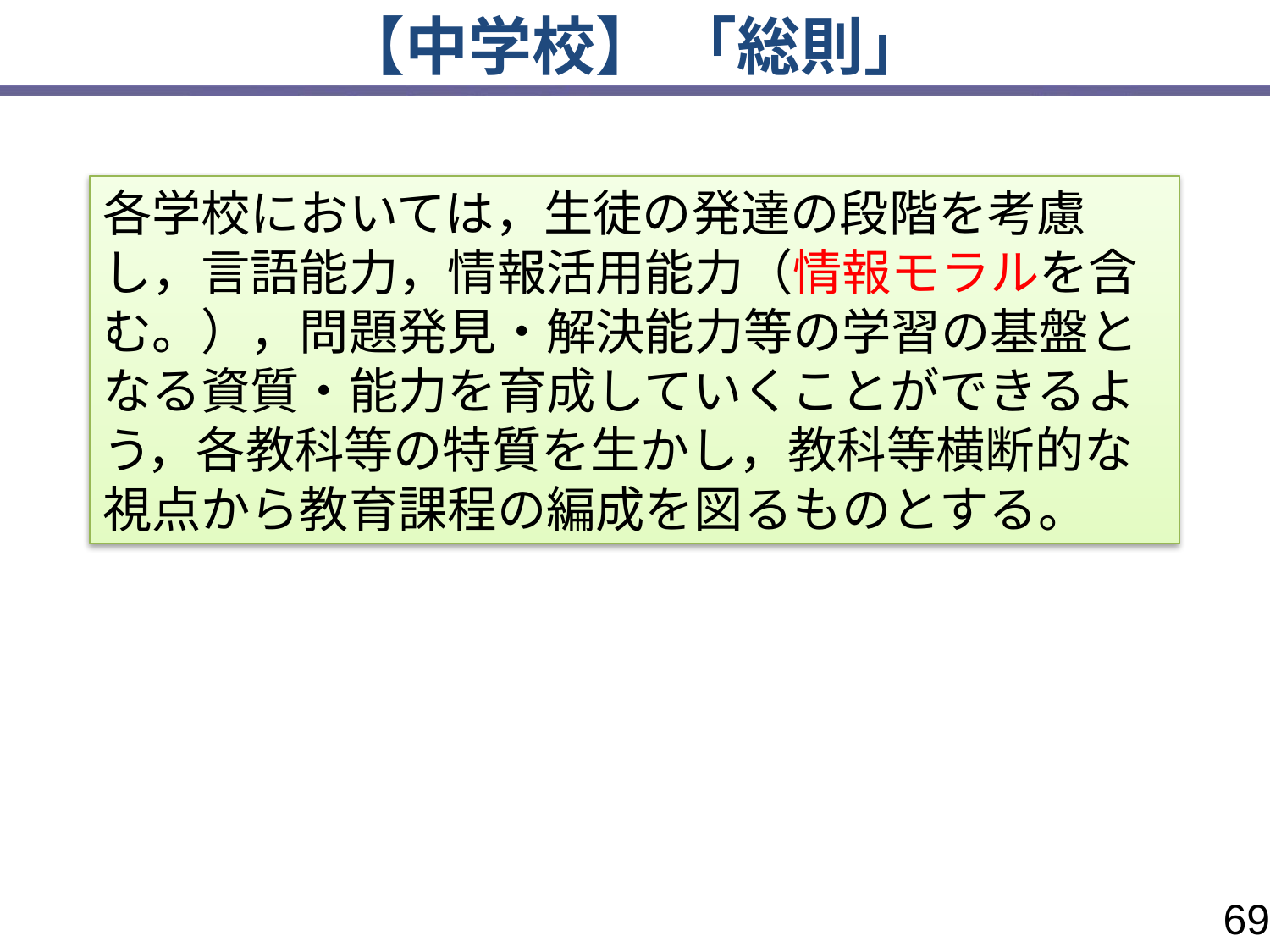

【中学校】 「総則」
各学校においては，生徒の発達の段階を考慮し，言語能力，情報活用能力（情報モラルを含む。），問題発見・解決能力等の学習の基盤となる資質・能力を育成していくことができるよう，各教科等の特質を生かし，教科等横断的な視点から教育課程の編成を図るものとする。
69